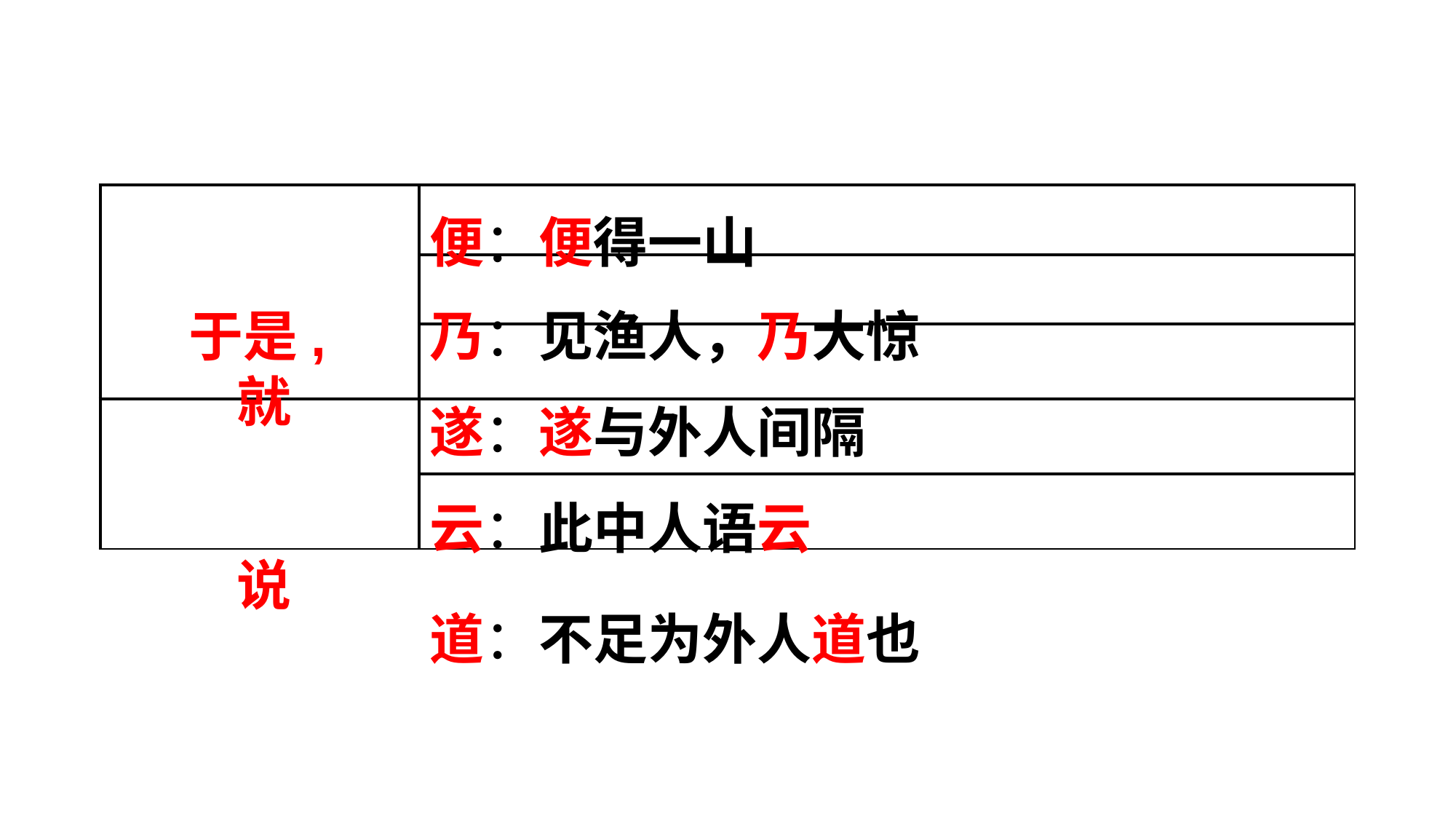

|  |  |
| --- | --- |
|  |  |
|  |  |
|  |  |
|  |  |
便：便得一山
于是,就
乃：见渔人，乃大惊
遂：遂与外人间隔
云：此中人语云
说
道：不足为外人道也